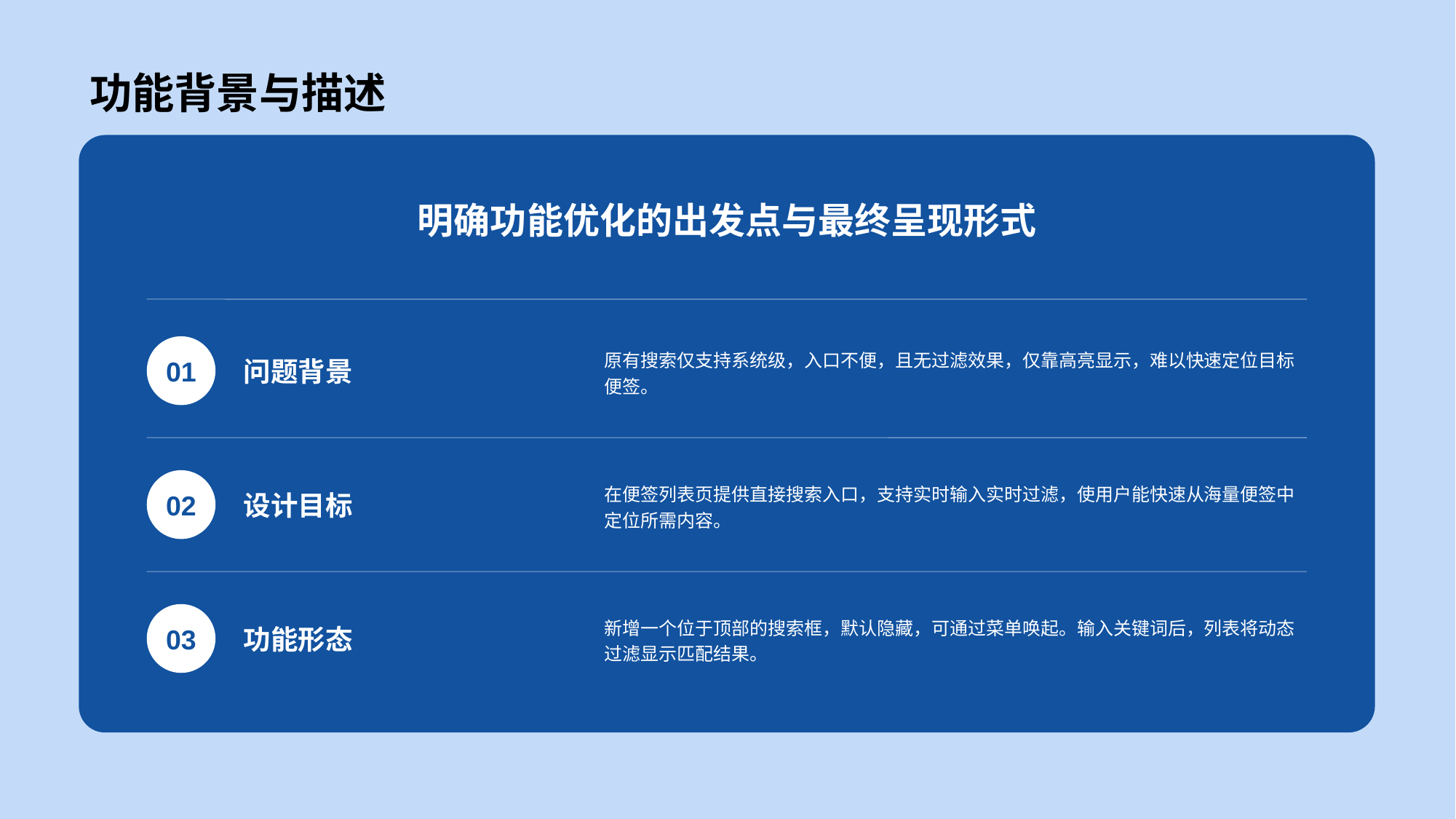

功能背景与描述

明确功能优化的出发点与最终呈现形式

问题背景
原有搜索仅支持系统级，入口不便，且无过滤效果，仅靠高亮显示，难以快速定位目标便签。
01

设计目标
在便签列表页提供直接搜索入口，支持实时输入实时过滤，使用户能快速从海量便签中定位所需内容。
02

功能形态
新增一个位于顶部的搜索框，默认隐藏，可通过菜单唤起。输入关键词后，列表将动态过滤显示匹配结果。
03